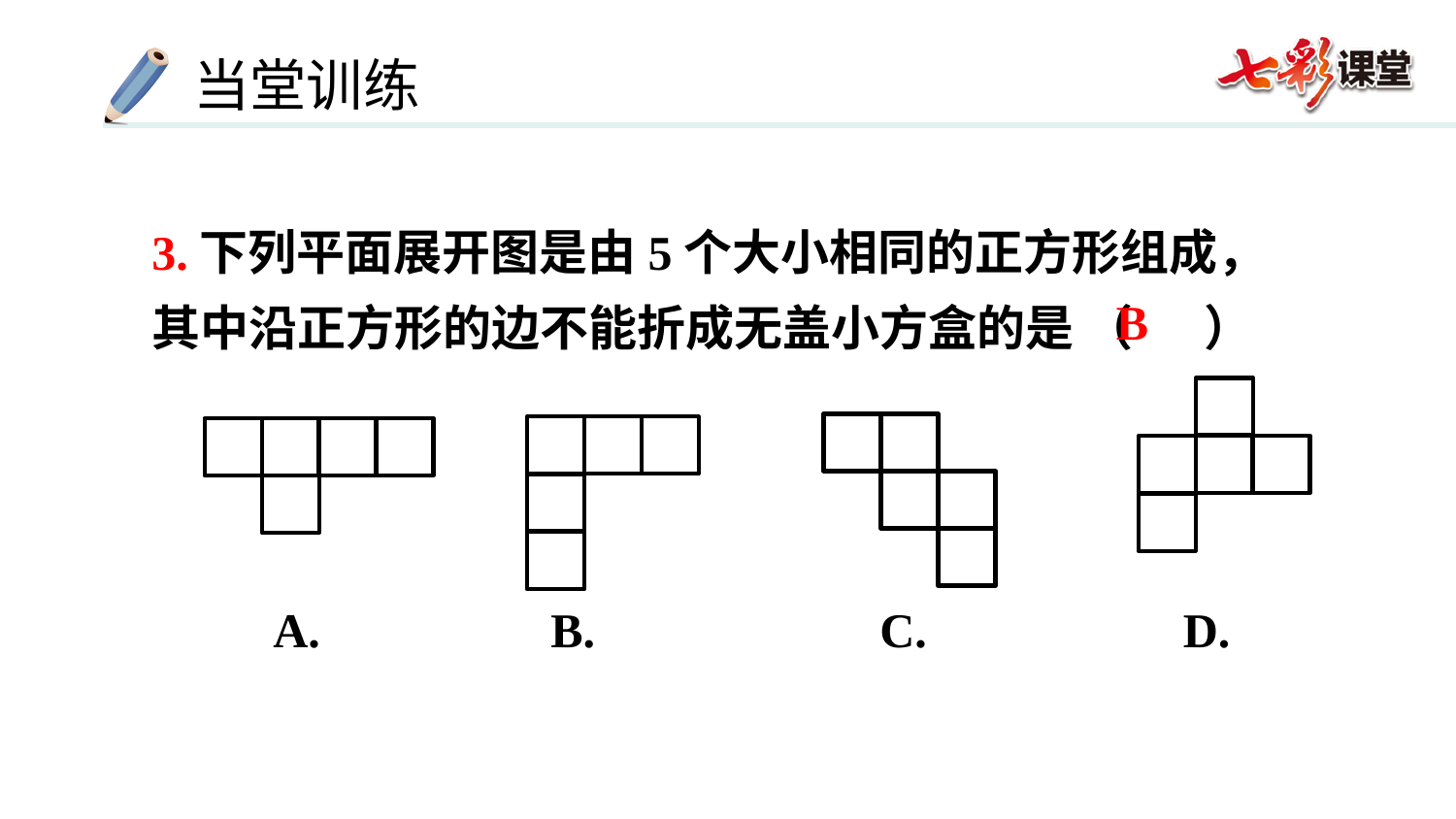

3.下列平面展开图是由5个大小相同的正方形组成，其中沿正方形的边不能折成无盖小方盒的是 （　  ）

          A.                   B.     	            C.     	             D.
B